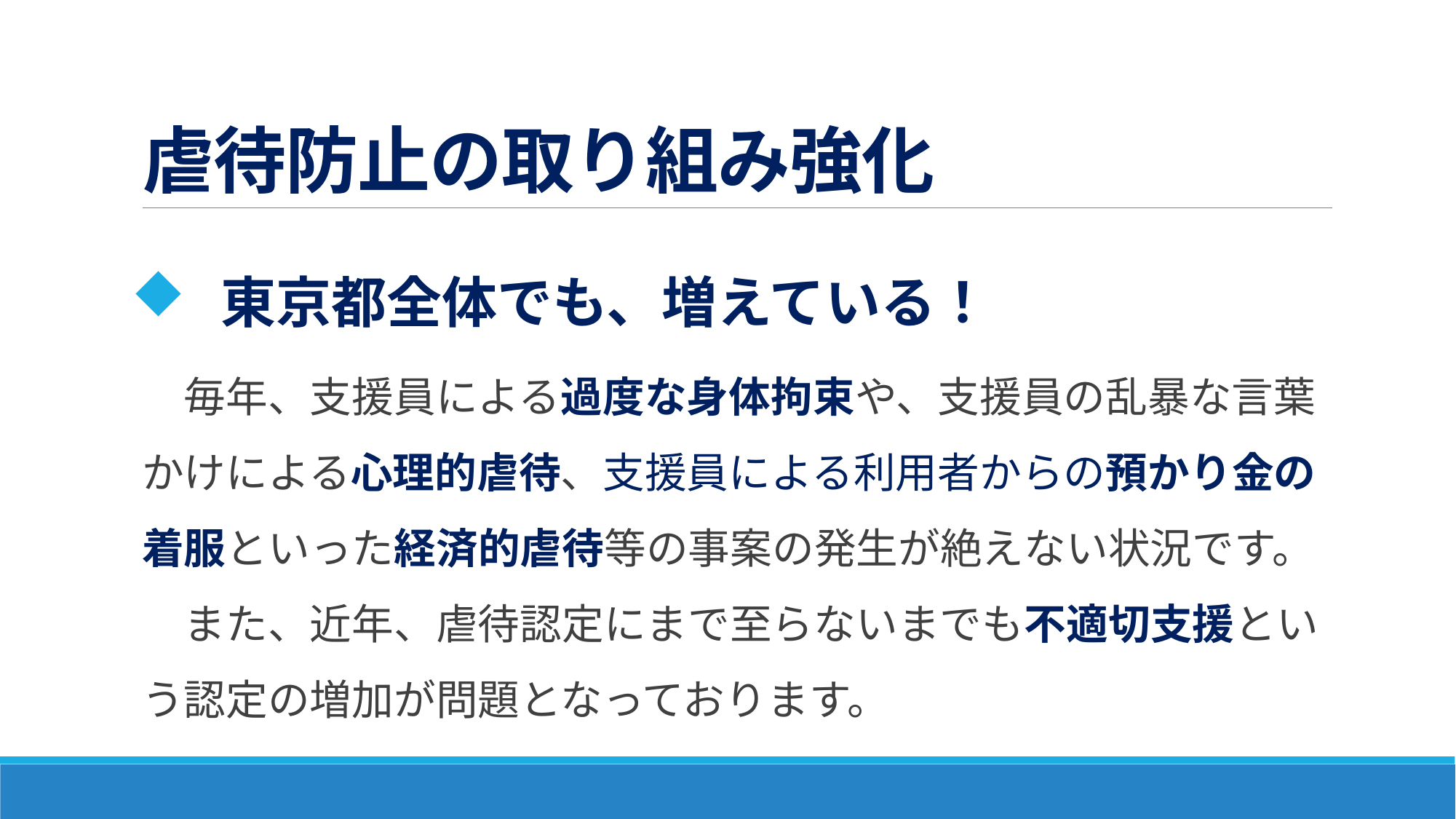

# 虐待防止の取り組み強化
　東京都全体でも、増えている！
　毎年、支援員による過度な身体拘束や、支援員の乱暴な言葉かけによる心理的虐待、支援員による利用者からの預かり金の着服といった経済的虐待等の事案の発生が絶えない状況です。
　また、近年、虐待認定にまで至らないまでも不適切支援という認定の増加が問題となっております。